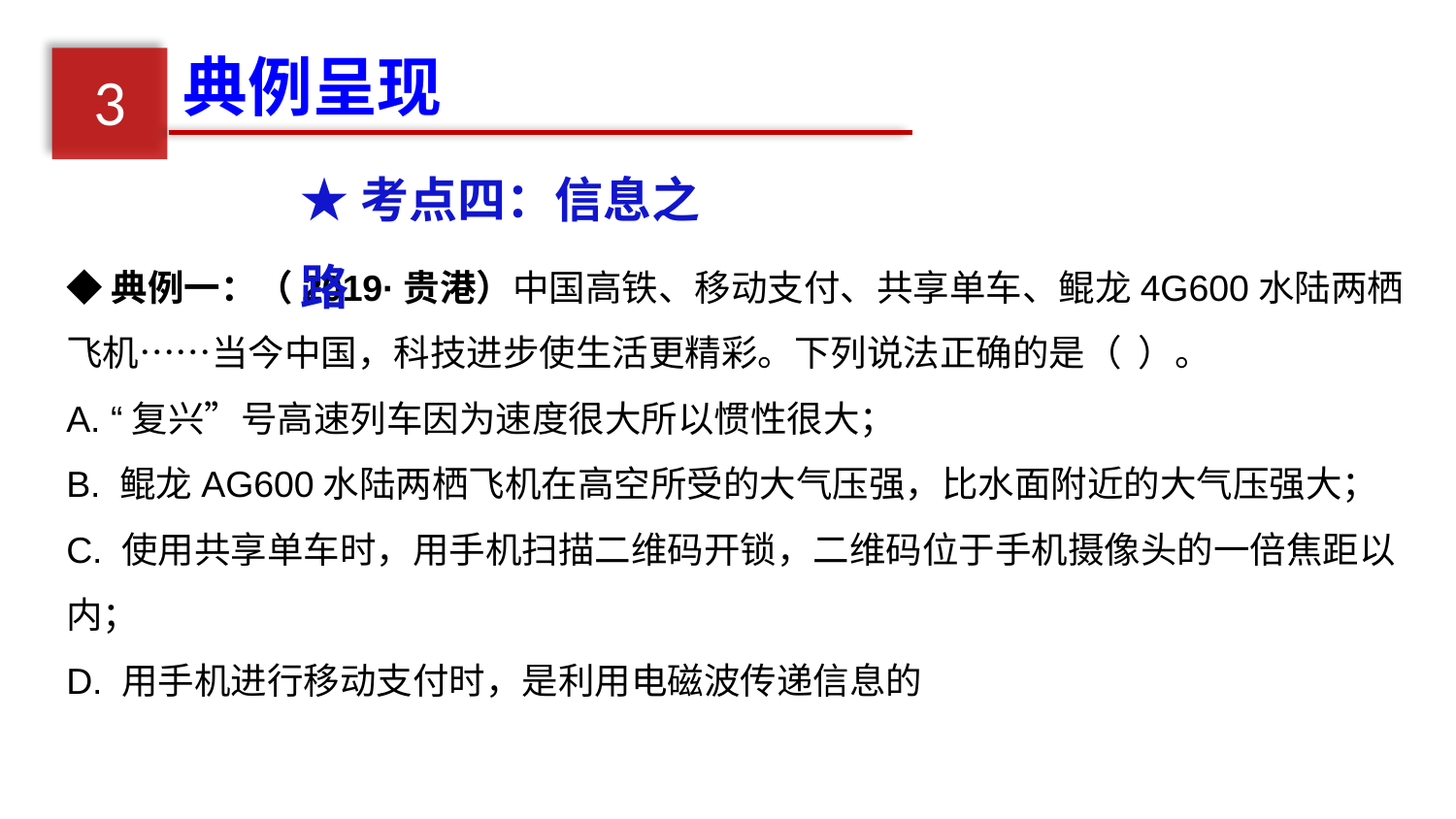

典例呈现

3
★考点四：信息之路
◆典例一：（2019·贵港）中国高铁、移动支付、共享单车、鲲龙4G600水陆两栖飞机……当今中国，科技进步使生活更精彩。下列说法正确的是（  ）。
A. “复兴”号高速列车因为速度很大所以惯性很大；
B. 鲲龙AG600水陆两栖飞机在高空所受的大气压强，比水面附近的大气压强大；
C. 使用共享单车时，用手机扫描二维码开锁，二维码位于手机摄像头的一倍焦距以内；
D. 用手机进行移动支付时，是利用电磁波传递信息的